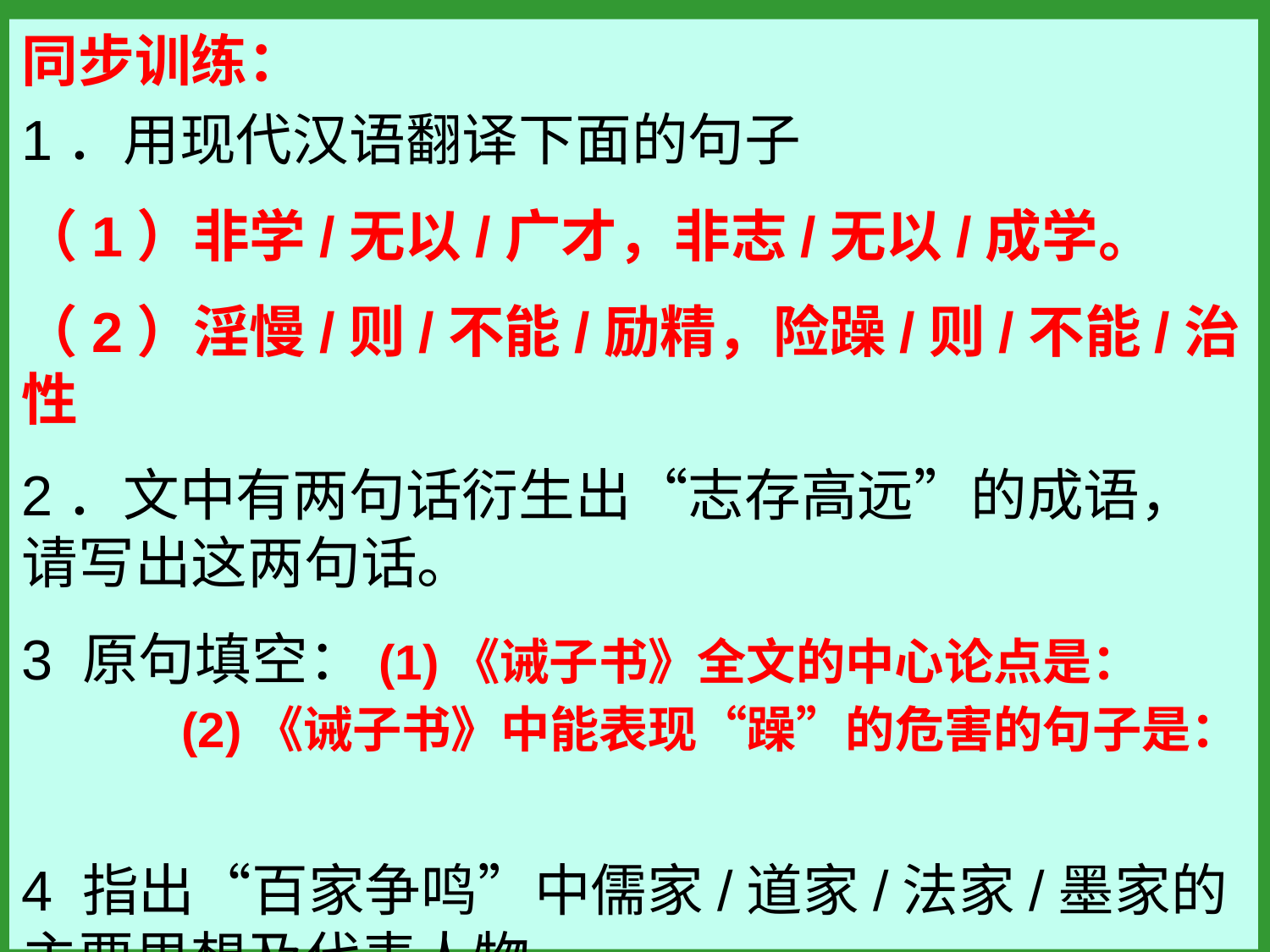

同步训练：
1．用现代汉语翻译下面的句子
（1）非学/无以/广才，非志/无以/成学。
（2）淫慢/则/不能/励精，险躁/则/不能/治性
2．文中有两句话衍生出“志存高远”的成语，请写出这两句话。
3 原句填空：(1)《诫子书》全文的中心论点是：　　　　　(2)《诫子书》中能表现“躁”的危害的句子是：
4 指出“百家争鸣”中儒家/道家/法家/墨家的主要思想及代表人物。